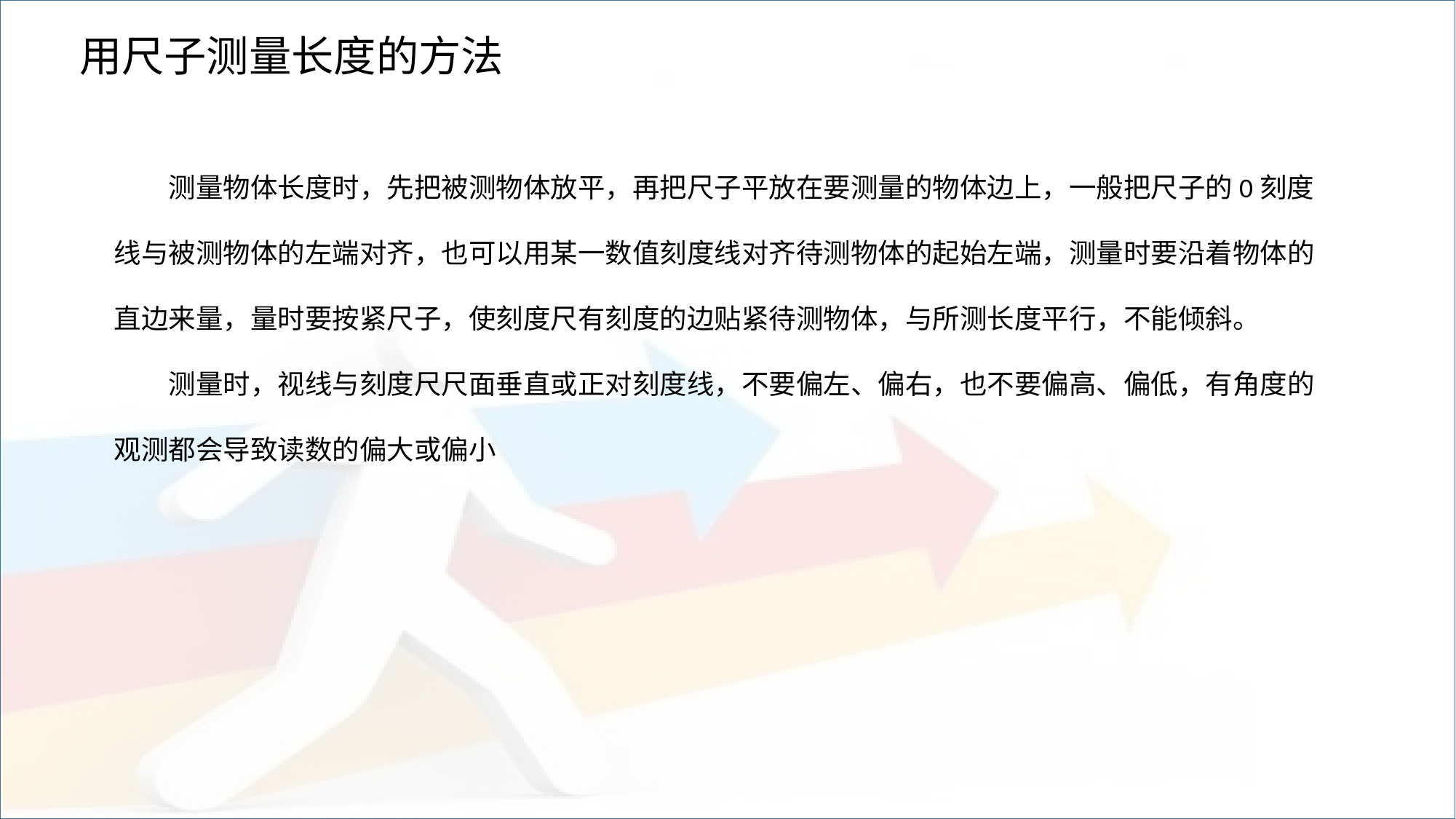

用尺子测量长度的方法
测量物体长度时，先把被测物体放平，再把尺子平放在要测量的物体边上，一般把尺子的0刻度线与被测物体的左端对齐，也可以用某一数值刻度线对齐待测物体的起始左端，测量时要沿着物体的直边来量，量时要按紧尺子，使刻度尺有刻度的边贴紧待测物体，与所测长度平行，不能倾斜。
测量时，视线与刻度尺尺面垂直或正对刻度线，不要偏左、偏右，也不要偏高、偏低，有角度的观测都会导致读数的偏大或偏小